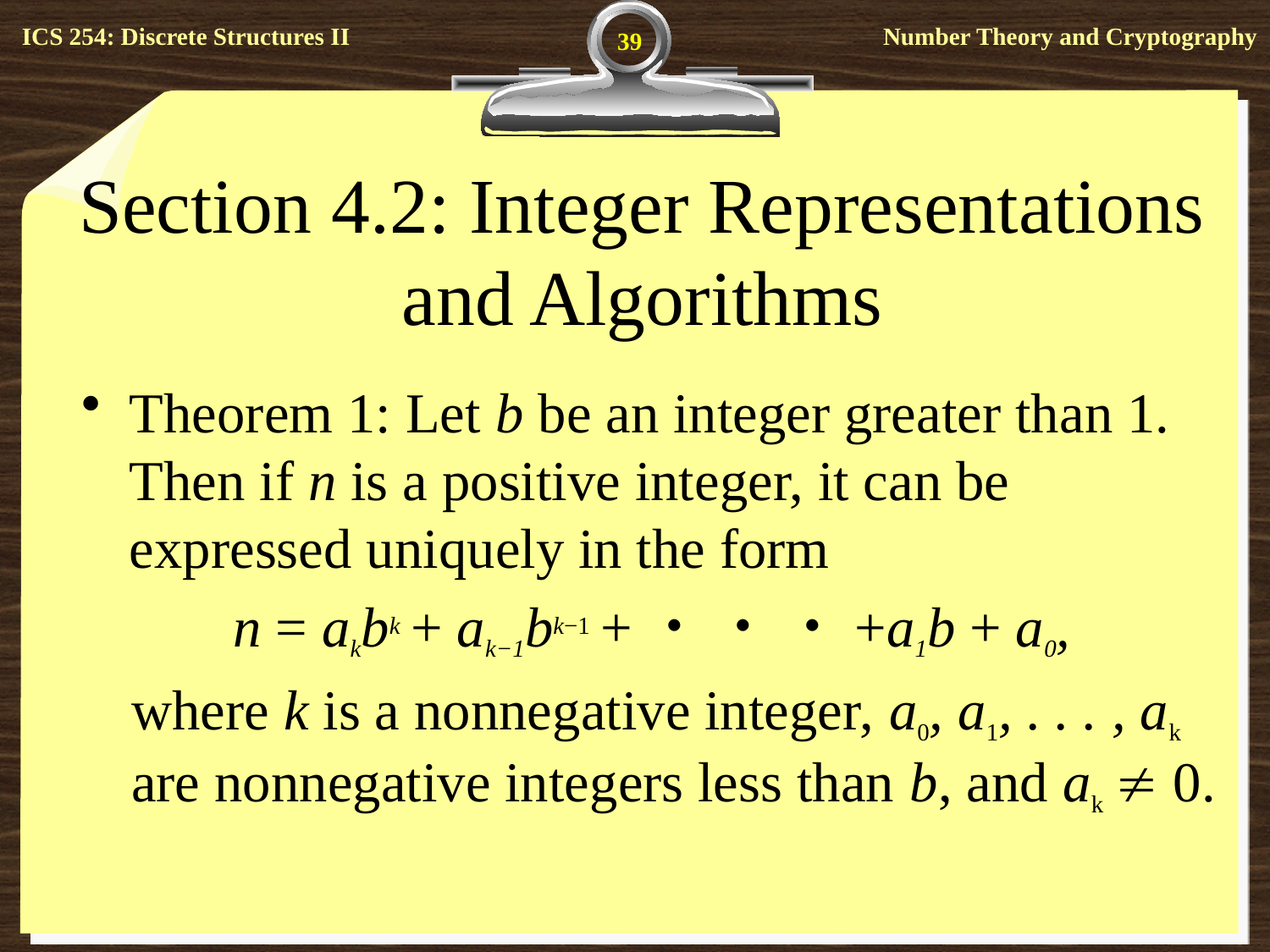

39
# Section 4.2: Integer Representations and Algorithms
Theorem 1: Let b be an integer greater than 1. Then if n is a positive integer, it can be expressed uniquely in the form
n = akbk + ak−1bk−1 +・ ・ ・+a1b + a0,
where k is a nonnegative integer, a0, a1, . . . , ak are nonnegative integers less than b, and ak ≠ 0.